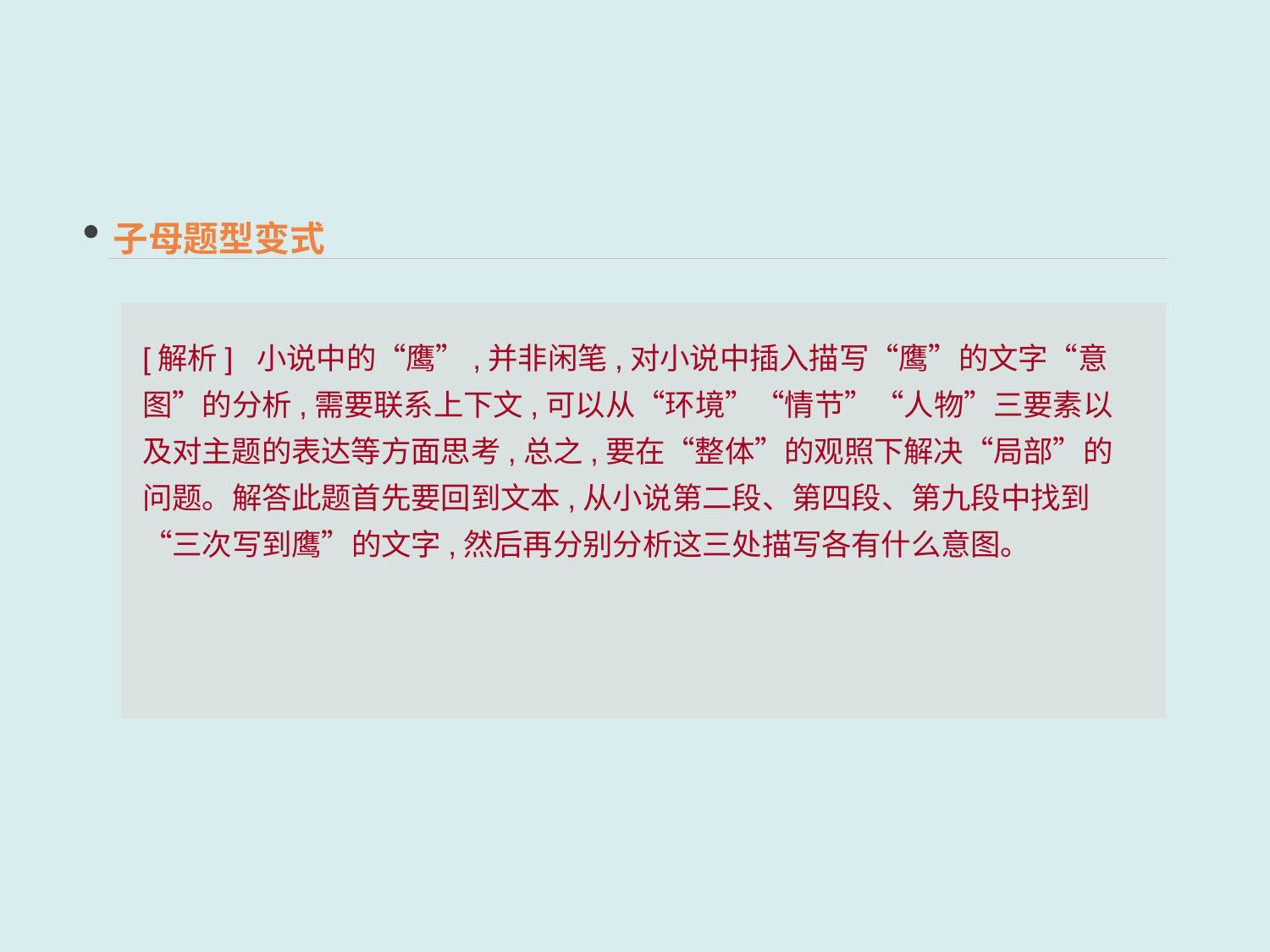

子母题型变式

[解析]  小说中的“鹰”,并非闲笔,对小说中插入描写“鹰”的文字“意图”的分析,需要联系上下文,可以从“环境”“情节”“人物”三要素以及对主题的表达等方面思考,总之,要在“整体”的观照下解决“局部”的问题。解答此题首先要回到文本,从小说第二段、第四段、第九段中找到“三次写到鹰”的文字,然后再分别分析这三处描写各有什么意图。